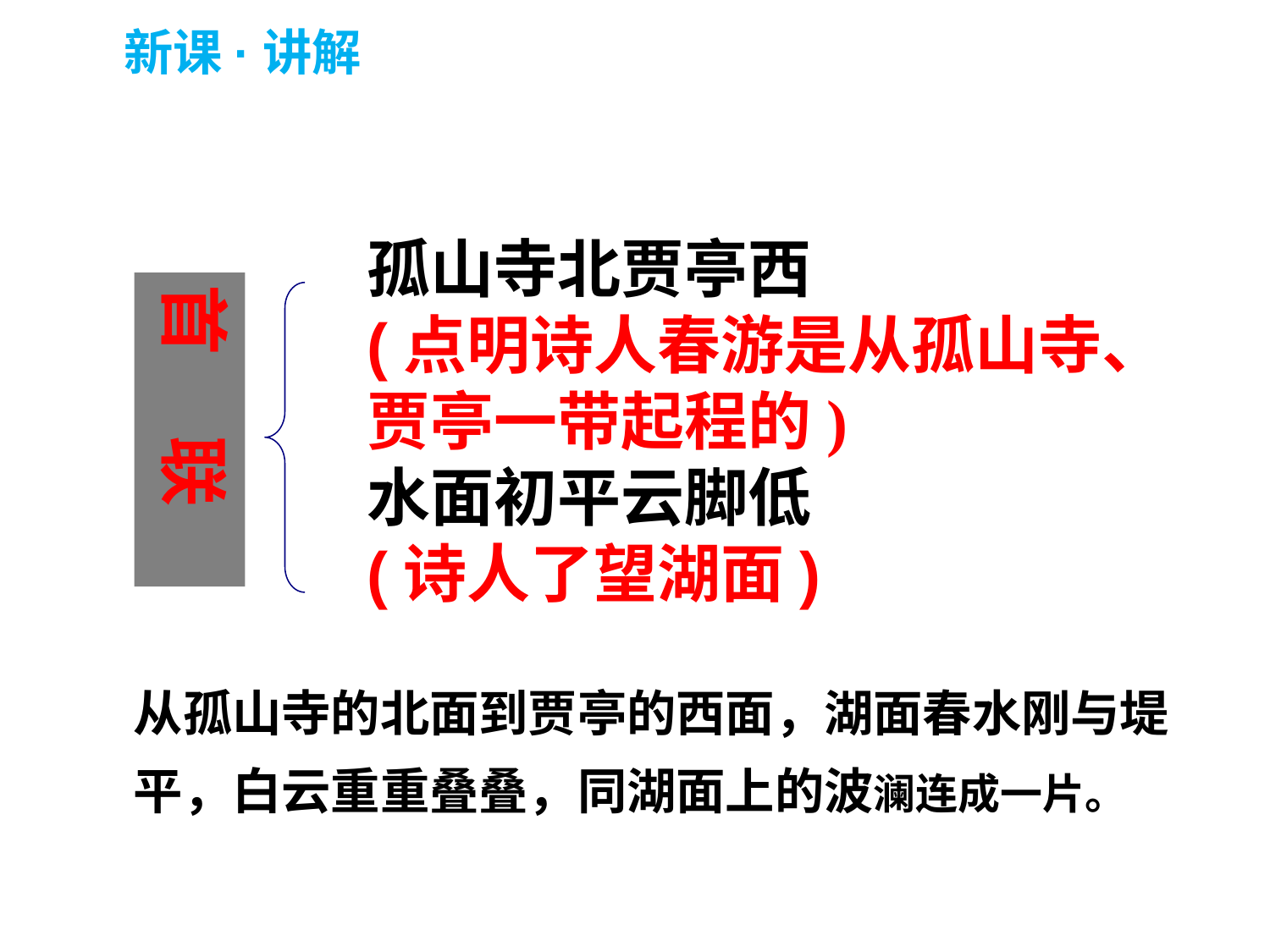

新课·讲解

孤山寺北贾亭西
(点明诗人春游是从孤山寺、贾亭一带起程的)
水面初平云脚低
(诗人了望湖面)
首     联

从孤山寺的北面到贾亭的西面，湖面春水刚与堤平，白云重重叠叠，同湖面上的波澜连成一片。